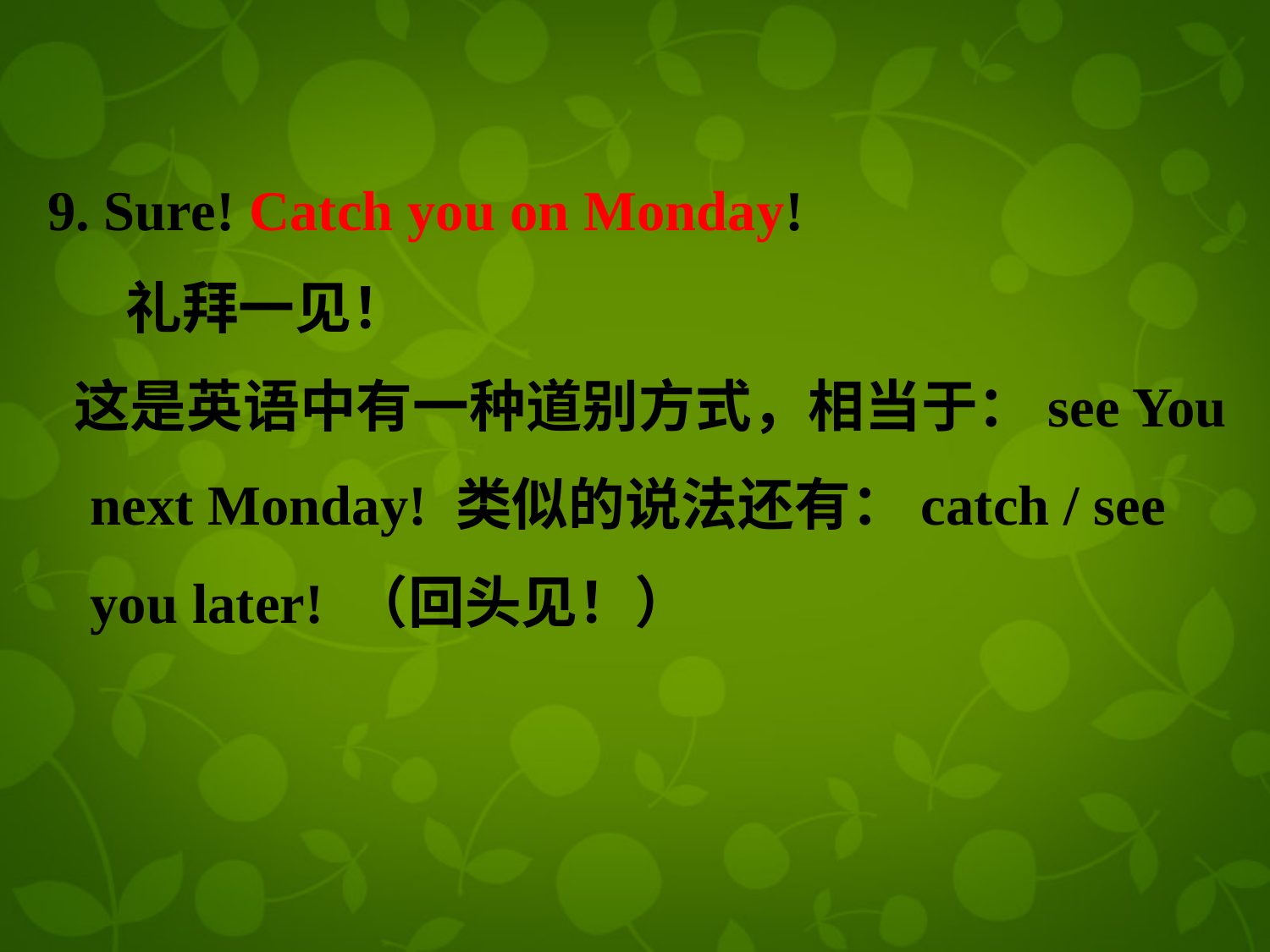

9. Sure! Catch you on Monday!
     礼拜一见！
 这是英语中有一种道别方式，相当于：see You
   next Monday! 类似的说法还有：catch / see
   you later! （回头见！）